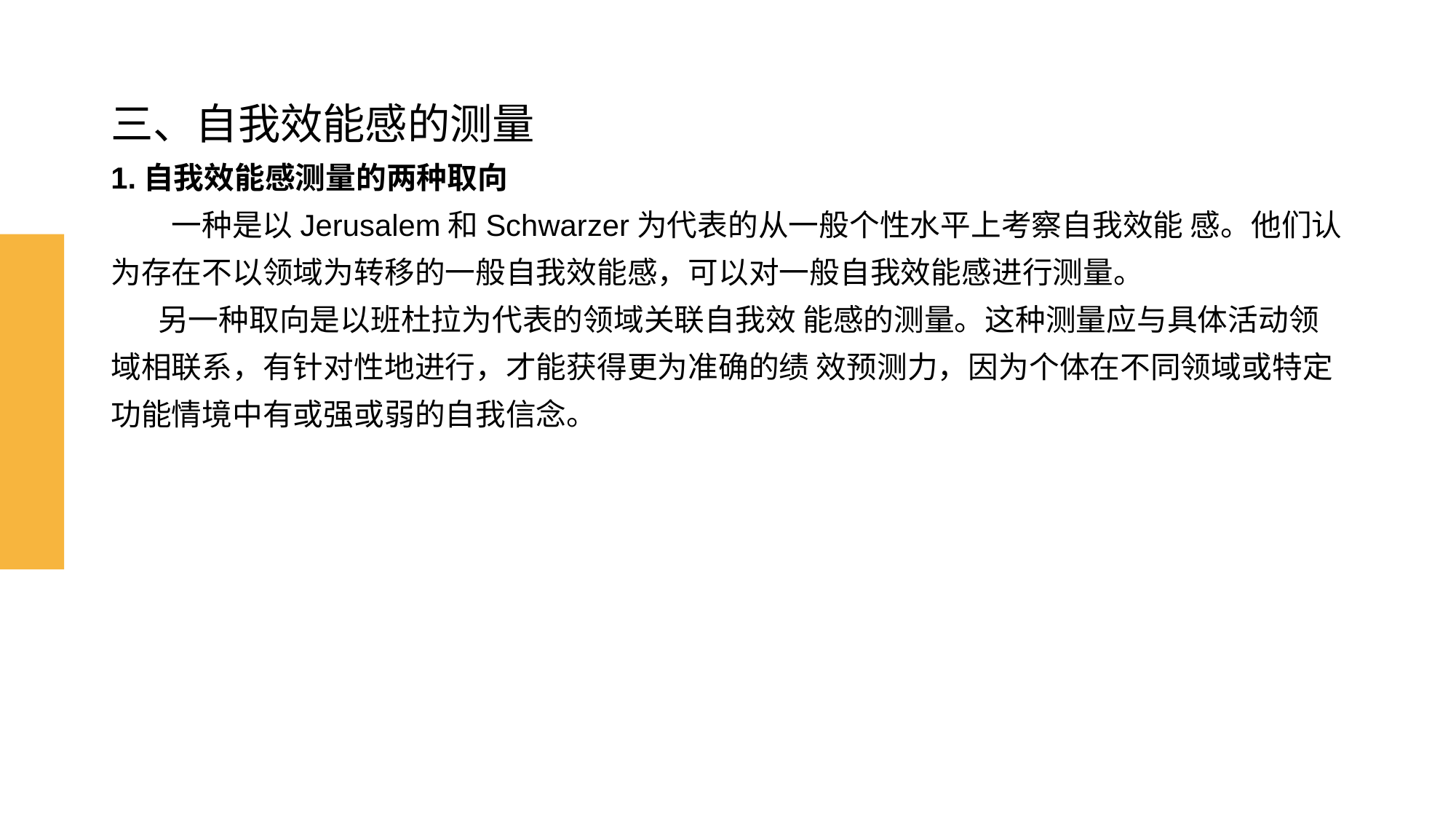

# 三、自我效能感的测量 1.自我效能感测量的两种取向 一种是以Jerusalem和Schwarzer为代表的从一般个性水平上考察自我效能 感。他们认为存在不以领域为转移的一般自我效能感，可以对一般自我效能感进行测量。 另一种取向是以班杜拉为代表的领域关联自我效 能感的测量。这种测量应与具体活动领域相联系，有针对性地进行，才能获得更为准确的绩 效预测力，因为个体在不同领域或特定功能情境中有或强或弱的自我信念。